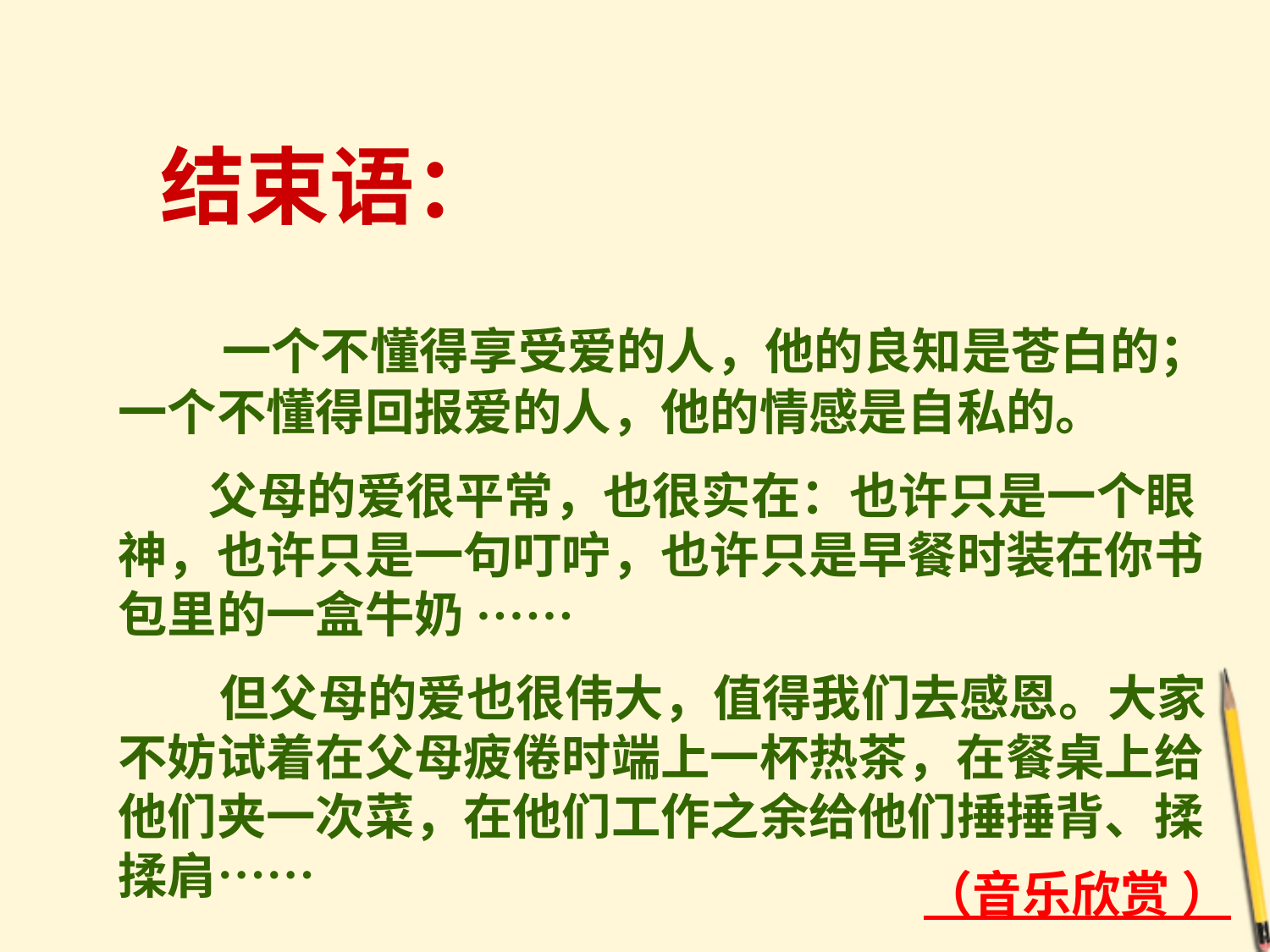

结束语：
       一个不懂得享受爱的人，他的良知是苍白的；一个不懂得回报爱的人，他的情感是自私的。
       父母的爱很平常，也很实在：也许只是一个眼神，也许只是一句叮咛，也许只是早餐时装在你书包里的一盒牛奶······
        但父母的爱也很伟大，值得我们去感恩。大家不妨试着在父母疲倦时端上一杯热茶，在餐桌上给他们夹一次菜，在他们工作之余给他们捶捶背、揉揉肩……
（音乐欣赏 ）